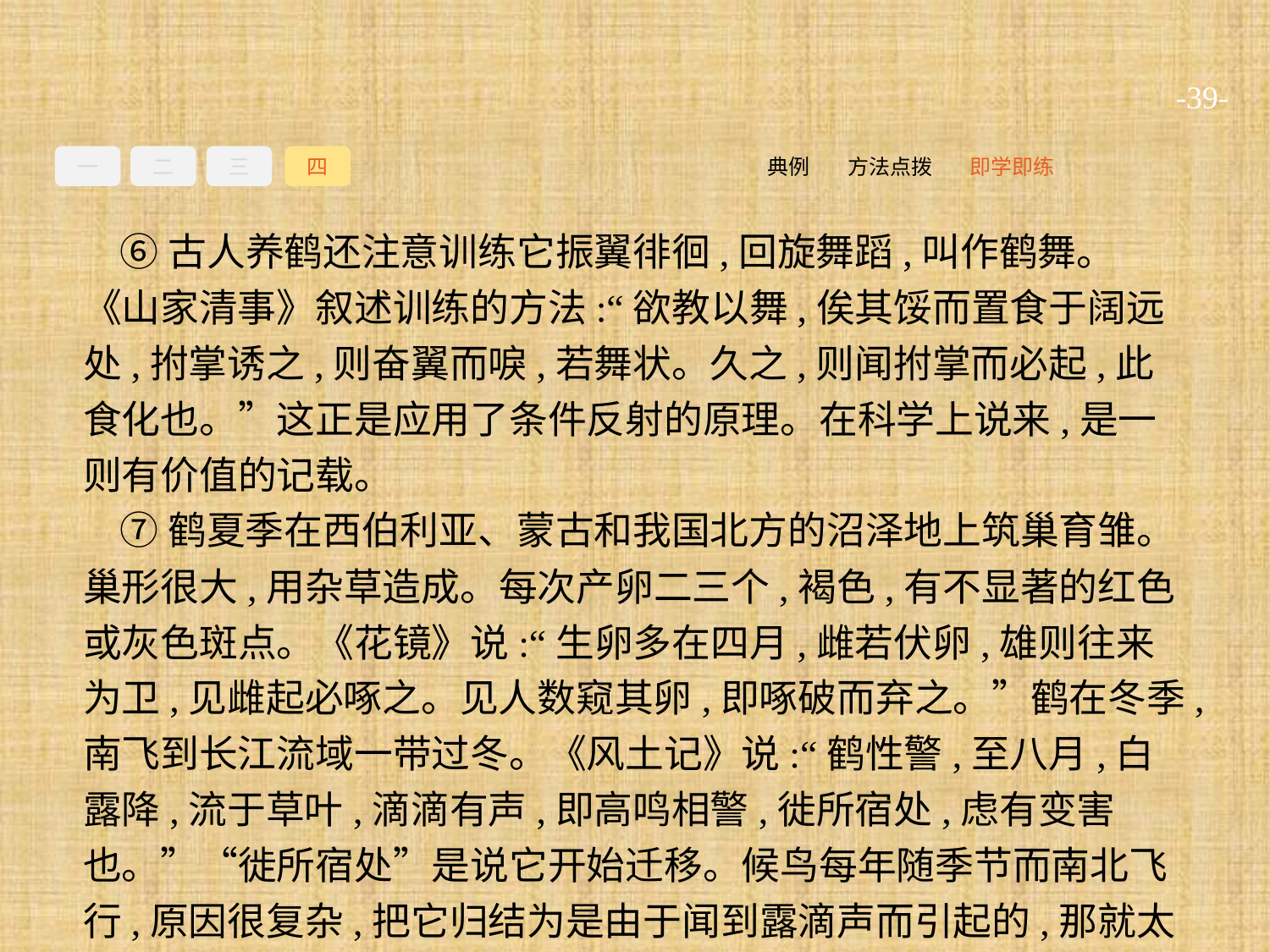

-39-
一
二
三
四
即学即练
方法点拨
典例
⑥古人养鹤还注意训练它振翼徘徊,回旋舞蹈,叫作鹤舞。《山家清事》叙述训练的方法:“欲教以舞,俟其馁而置食于阔远处,拊掌诱之,则奋翼而唳,若舞状。久之,则闻拊掌而必起,此食化也。”这正是应用了条件反射的原理。在科学上说来,是一则有价值的记载。
⑦鹤夏季在西伯利亚、蒙古和我国北方的沼泽地上筑巢育雏。巢形很大,用杂草造成。每次产卵二三个,褐色,有不显著的红色或灰色斑点。《花镜》说:“生卵多在四月,雌若伏卵,雄则往来为卫,见雌起必啄之。见人数窥其卵,即啄破而弃之。”鹤在冬季,南飞到长江流域一带过冬。《风土记》说:“鹤性警,至八月,白露降,流于草叶,滴滴有声,即高鸣相警,徙所宿处,虑有变害也。”“徙所宿处”是说它开始迁移。候鸟每年随季节而南北飞行,原因很复杂,把它归结为是由于闻到露滴声而引起的,那就太简单化了。